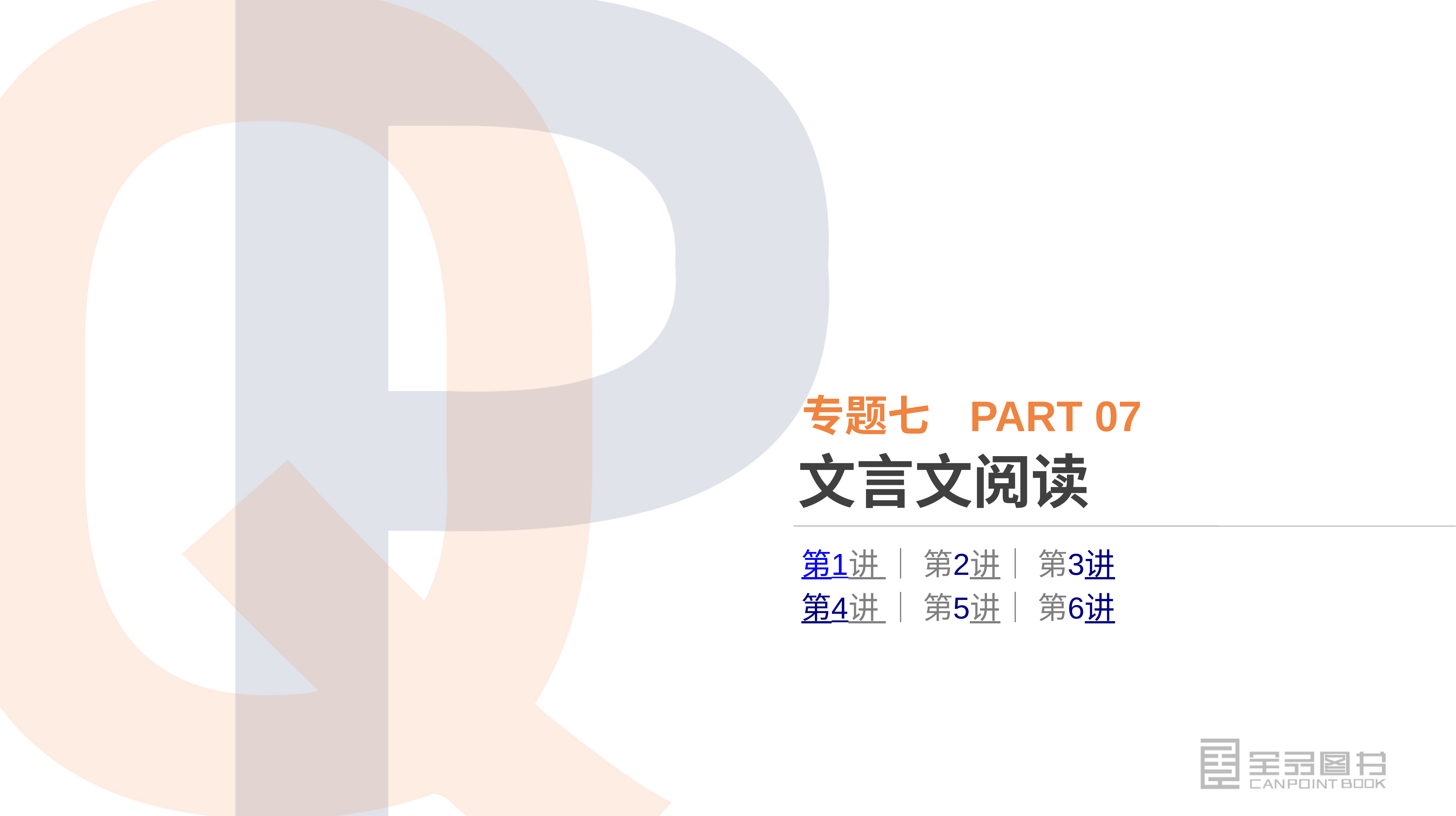

专题七   PART 07
文言文阅读
第1讲 │ 第2讲│ 第3讲
第4讲 │ 第5讲│ 第6讲